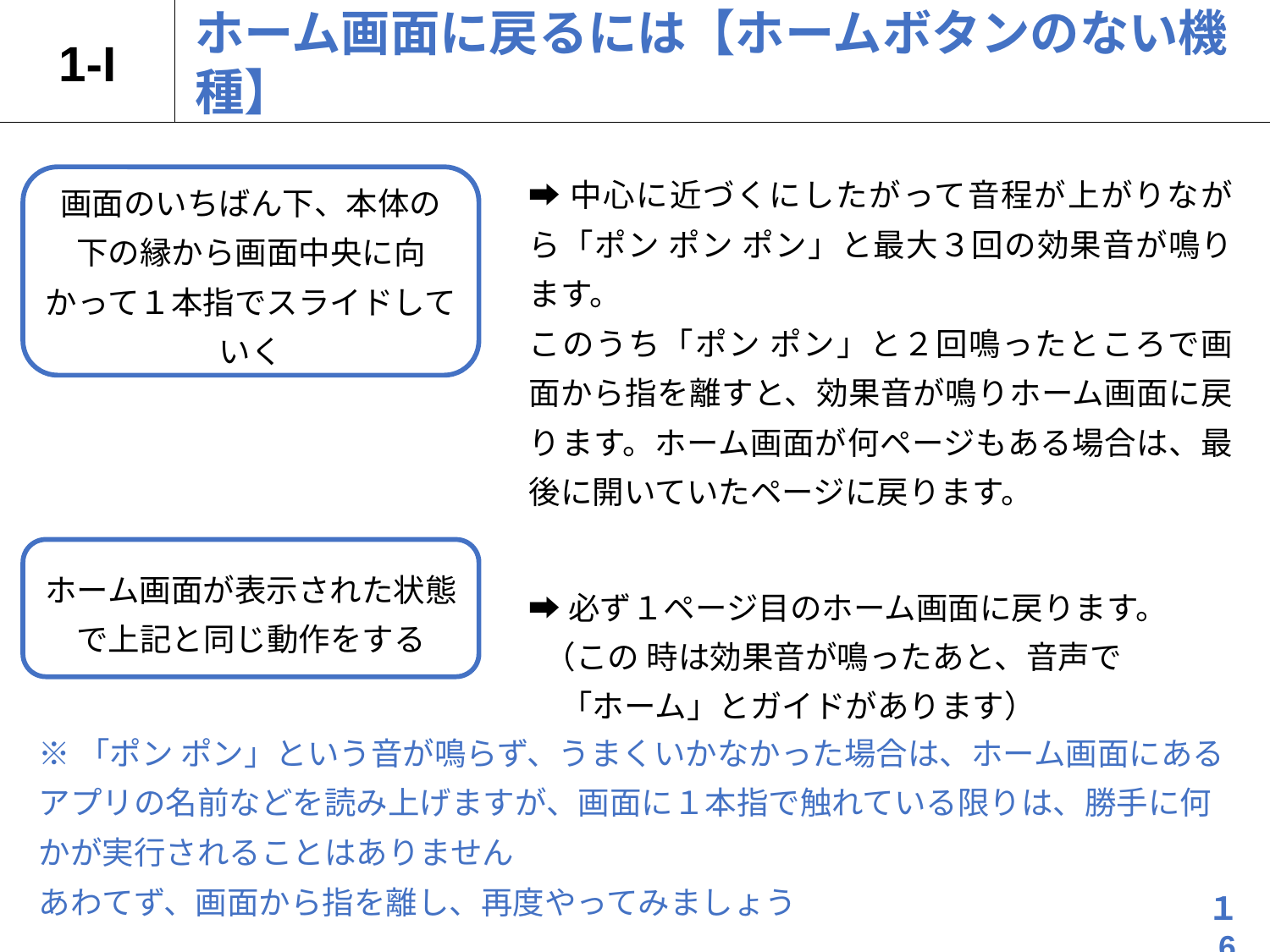

# 1-I
ホーム画面に戻るには【ホームボタンのない機種】
➡中心に近づくにしたがって音程が上がりながら「ポン ポン ポン」と最大３回の効果音が鳴ります。
このうち「ポン ポン」と２回鳴ったところで画面から指を離すと、効果音が鳴りホーム画面に戻ります。ホーム画面が何ページもある場合は、最後に開いていたページに戻ります。

➡必ず１ページ目のホーム画面に戻ります。
 （この 時は効果音が鳴ったあと、音声で
　「ホーム」とガイドがあります）
画面のいちばん下、本体の下の縁から画面中央に向かって１本指でスライドしていく
ホーム画面が表示された状態で上記と同じ動作をする
POWERD
By Android
※「ポン ポン」という音が鳴らず、うまくいかなかった場合は、ホーム画面にあるアプリの名前などを読み上げますが、画面に１本指で触れている限りは、勝手に何かが実行されることはありません
あわてず、画面から指を離し、再度やってみましょう
１6